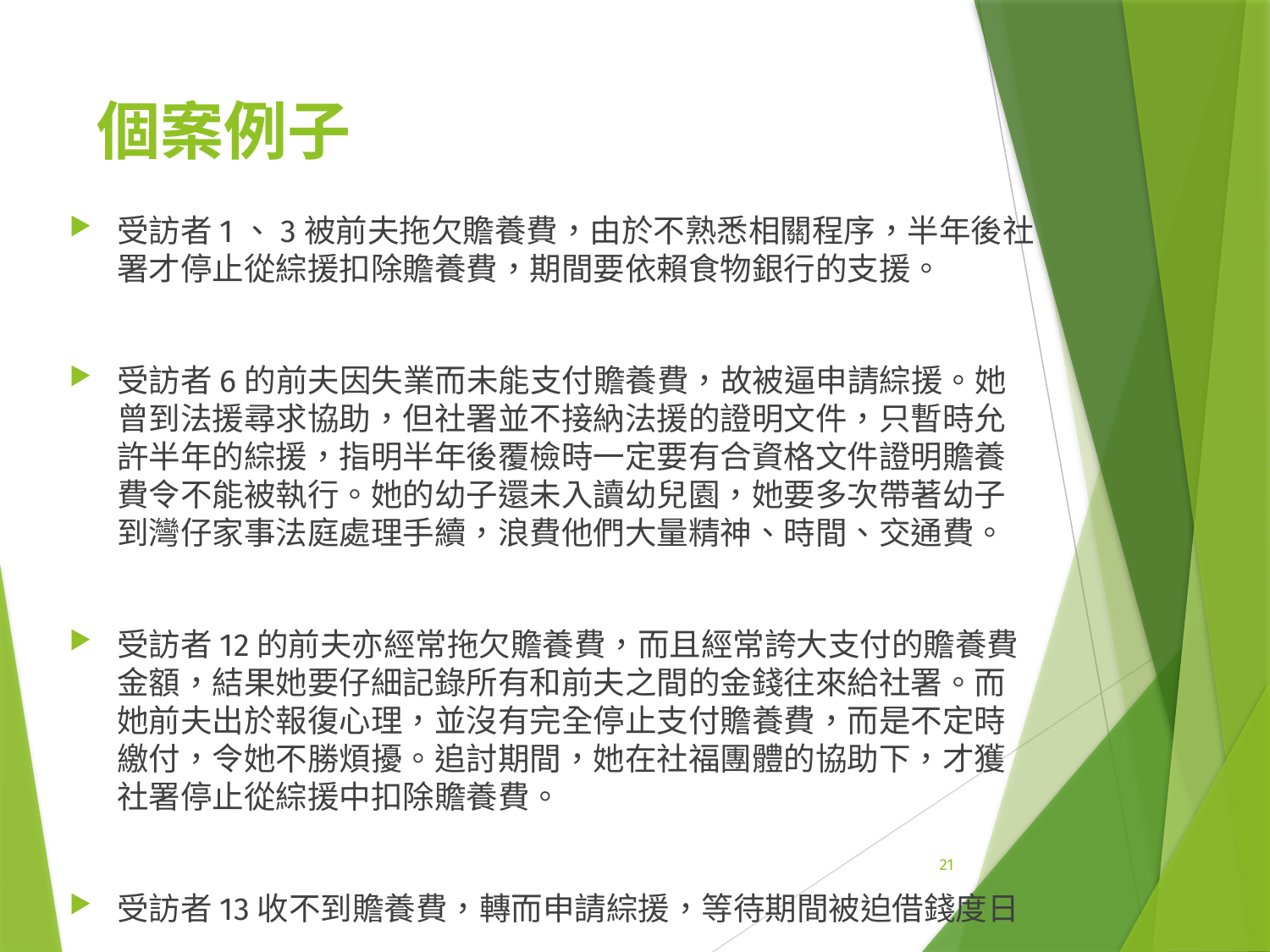

# 個案例子
受訪者1、3被前夫拖欠贍養費，由於不熟悉相關程序，半年後社署才停止從綜援扣除贍養費，期間要依賴食物銀行的支援。

受訪者6的前夫因失業而未能支付贍養費，故被逼申請綜援。她曾到法援尋求協助，但社署並不接納法援的證明文件，只暫時允許半年的綜援，指明半年後覆檢時一定要有合資格文件證明贍養費令不能被執行。她的幼子還未入讀幼兒園，她要多次帶著幼子到灣仔家事法庭處理手續，浪費他們大量精神、時間、交通費。

受訪者12的前夫亦經常拖欠贍養費，而且經常誇大支付的贍養費金額，結果她要仔細記錄所有和前夫之間的金錢往來給社署。而她前夫出於報復心理，並沒有完全停止支付贍養費，而是不定時繳付，令她不勝煩擾。追討期間，她在社福團體的協助下，才獲社署停止從綜援中扣除贍養費。

受訪者13收不到贍養費，轉而申請綜援，等待期間被迫借錢度日

21